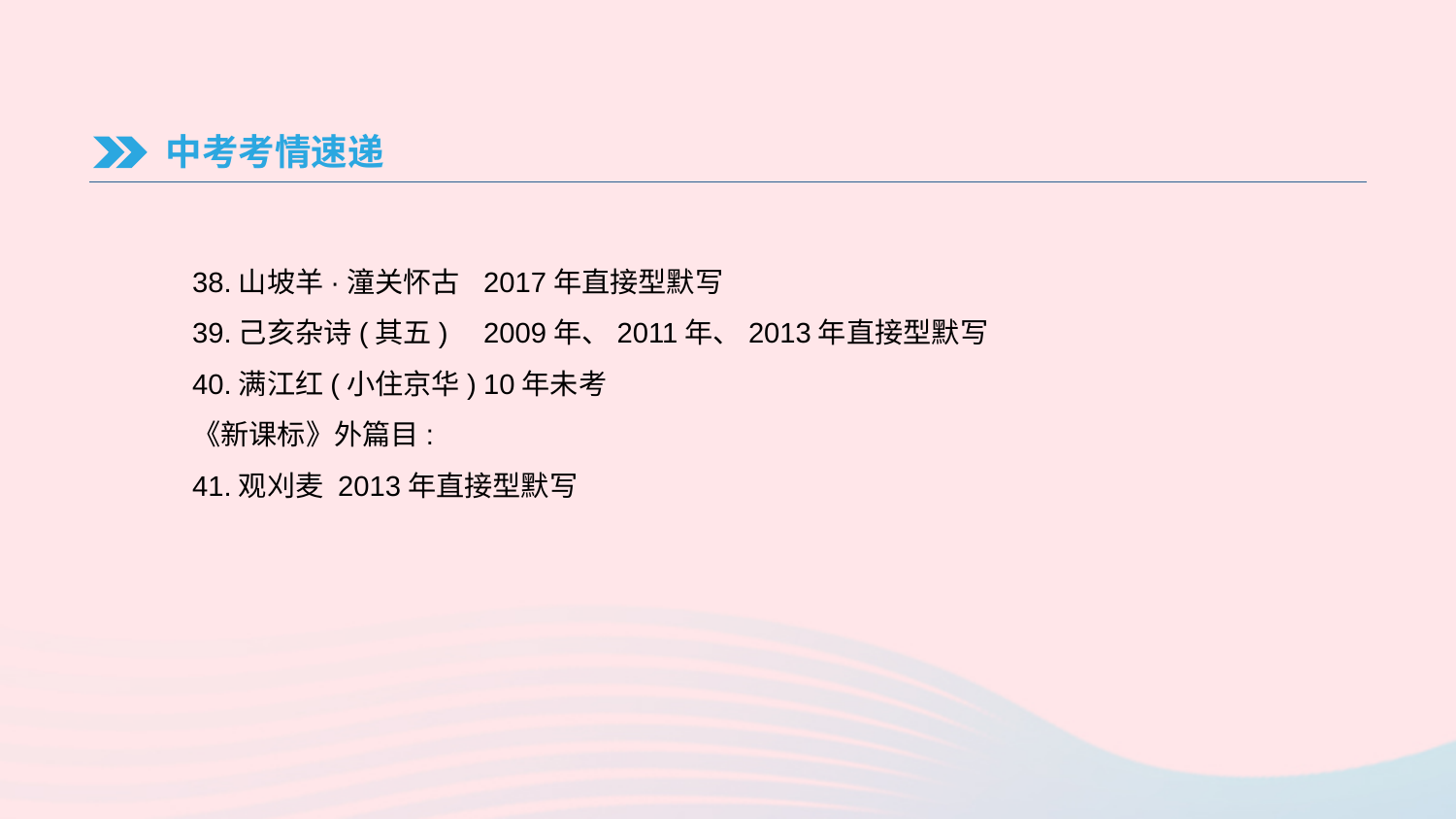

中考考情速递

38.山坡羊·潼关怀古	2017年直接型默写
39.己亥杂诗(其五)	2009年、2011年、2013年直接型默写
40.满江红(小住京华)	10年未考
《新课标》外篇目:
41.观刈麦	2013年直接型默写